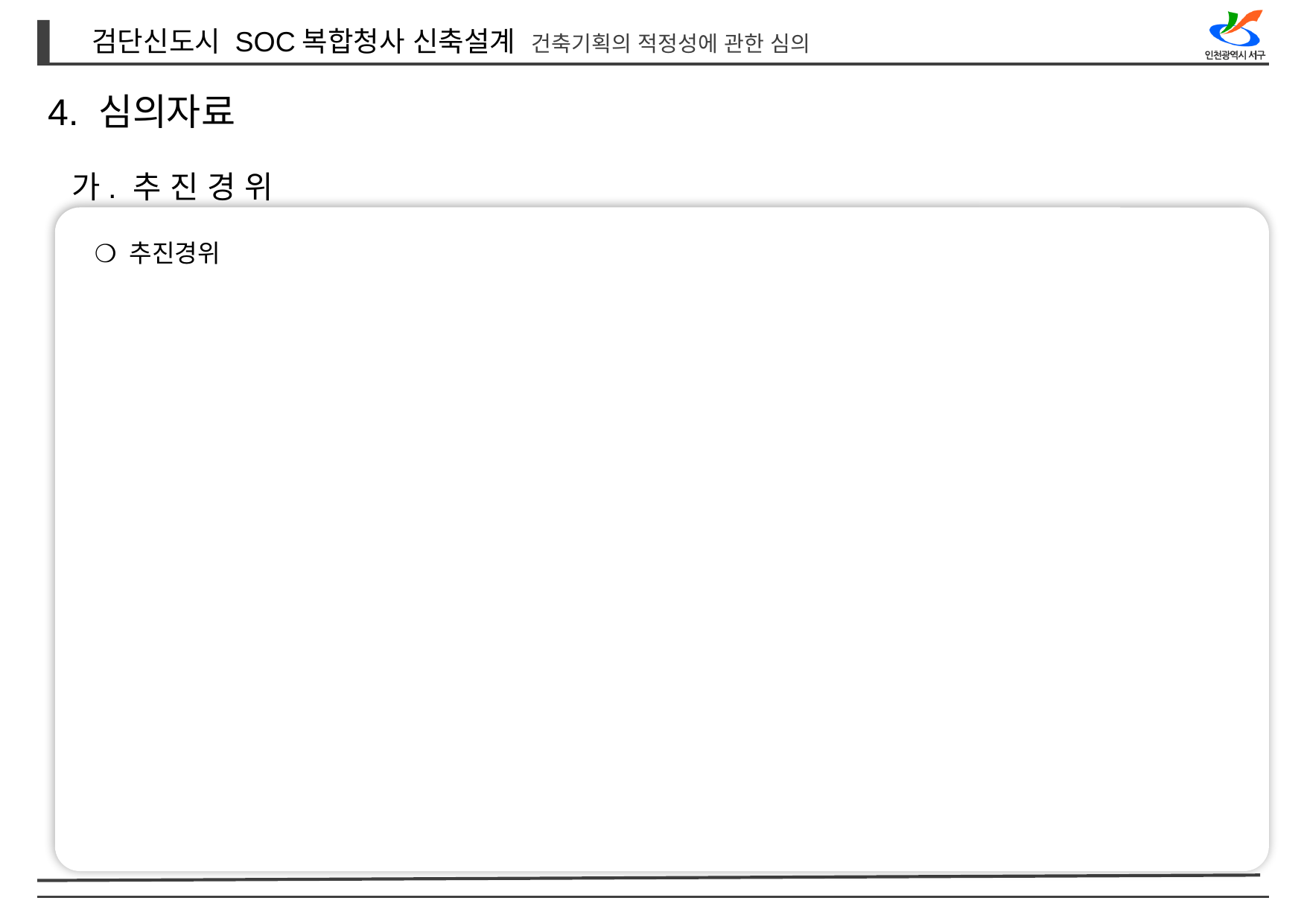

4. 심의자료
가. 추 진 경 위

❍ 추진경위